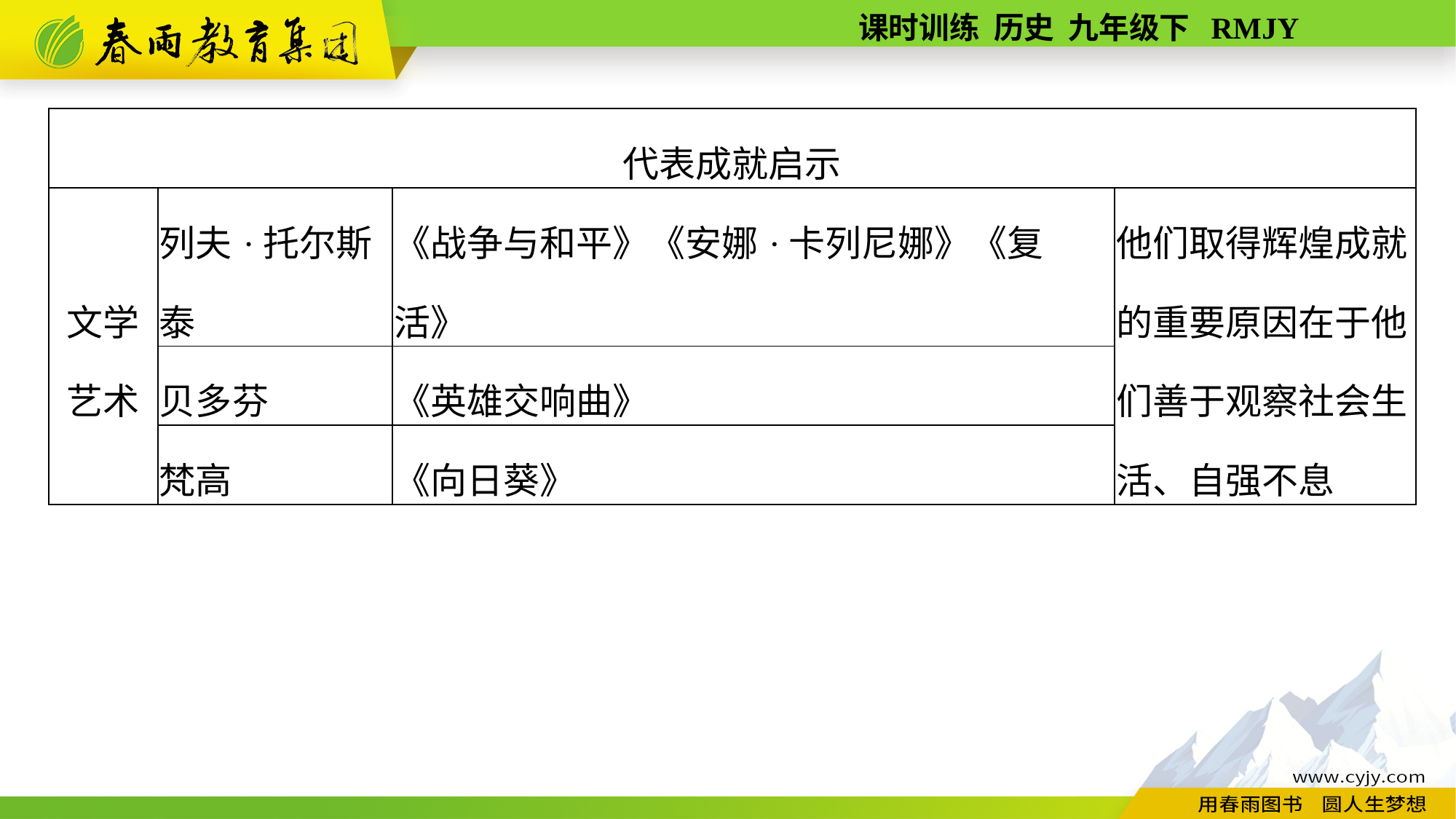

| 代表成就启示 |  |  |  |
| --- | --- | --- | --- |
| 文学 艺术 | 列夫·托尔斯泰 | 《战争与和平》《安娜·卡列尼娜》《复活》 | 他们取得辉煌成就的重要原因在于他们善于观察社会生活、自强不息 |
|  | 贝多芬 | 《英雄交响曲》 |  |
|  | 梵高 | 《向日葵》 |  |